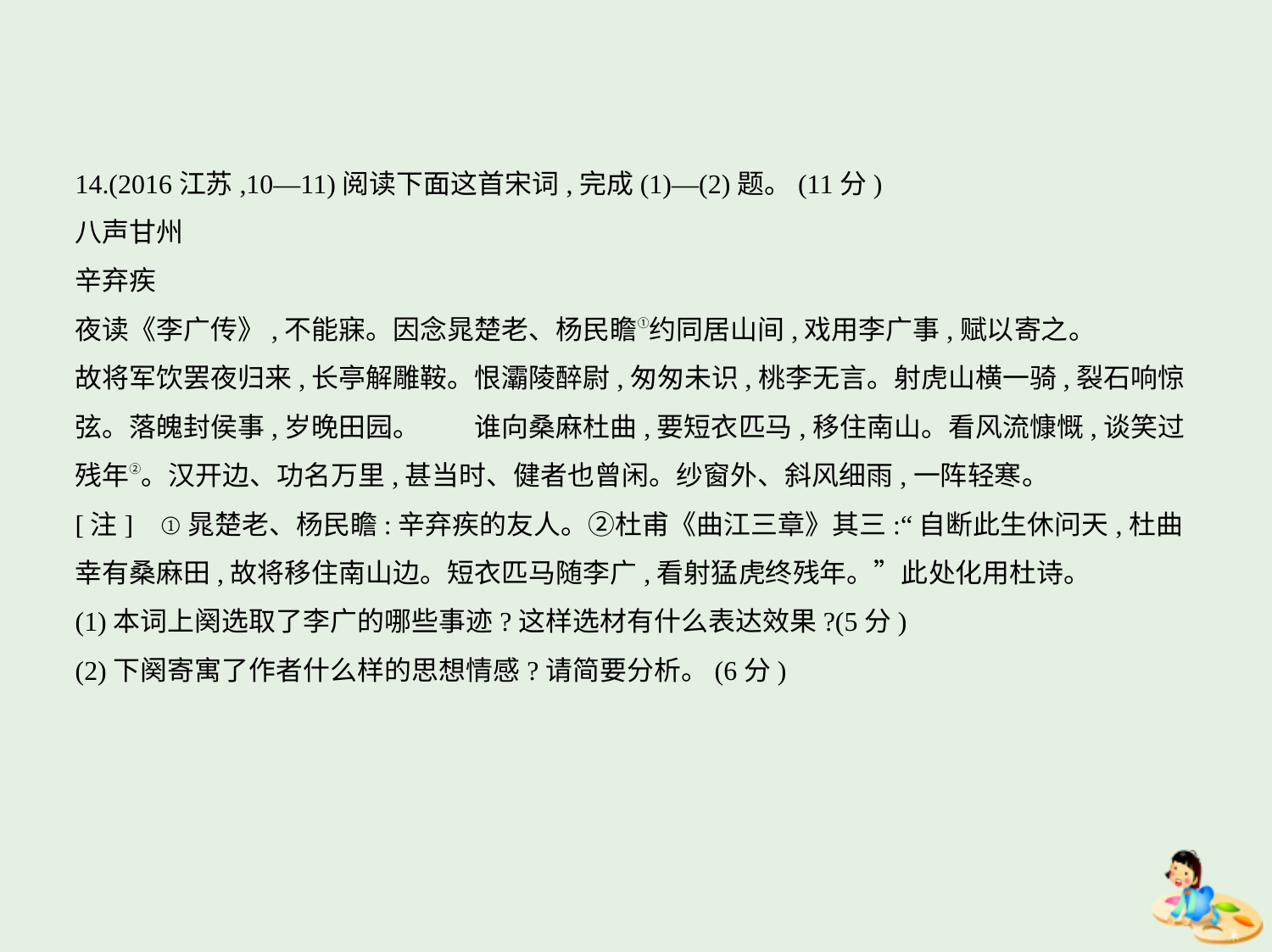

14.(2016江苏,10—11)阅读下面这首宋词,完成(1)—(2)题。(11分)
八声甘州
辛弃疾
夜读《李广传》,不能寐。因念晁楚老、杨民瞻①约同居山间,戏用李广事,赋以寄之。
故将军饮罢夜归来,长亭解雕鞍。恨灞陵醉尉,匆匆未识,桃李无言。射虎山横一骑,裂石响惊
弦。落魄封侯事,岁晚田园。　　谁向桑麻杜曲,要短衣匹马,移住南山。看风流慷慨,谈笑过
残年②。汉开边、功名万里,甚当时、健者也曾闲。纱窗外、斜风细雨,一阵轻寒。
[注]    ①晁楚老、杨民瞻:辛弃疾的友人。②杜甫《曲江三章》其三:“自断此生休问天,杜曲
幸有桑麻田,故将移住南山边。短衣匹马随李广,看射猛虎终残年。”此处化用杜诗。
(1)本词上阕选取了李广的哪些事迹?这样选材有什么表达效果?(5分)
(2)下阕寄寓了作者什么样的思想情感?请简要分析。(6分)